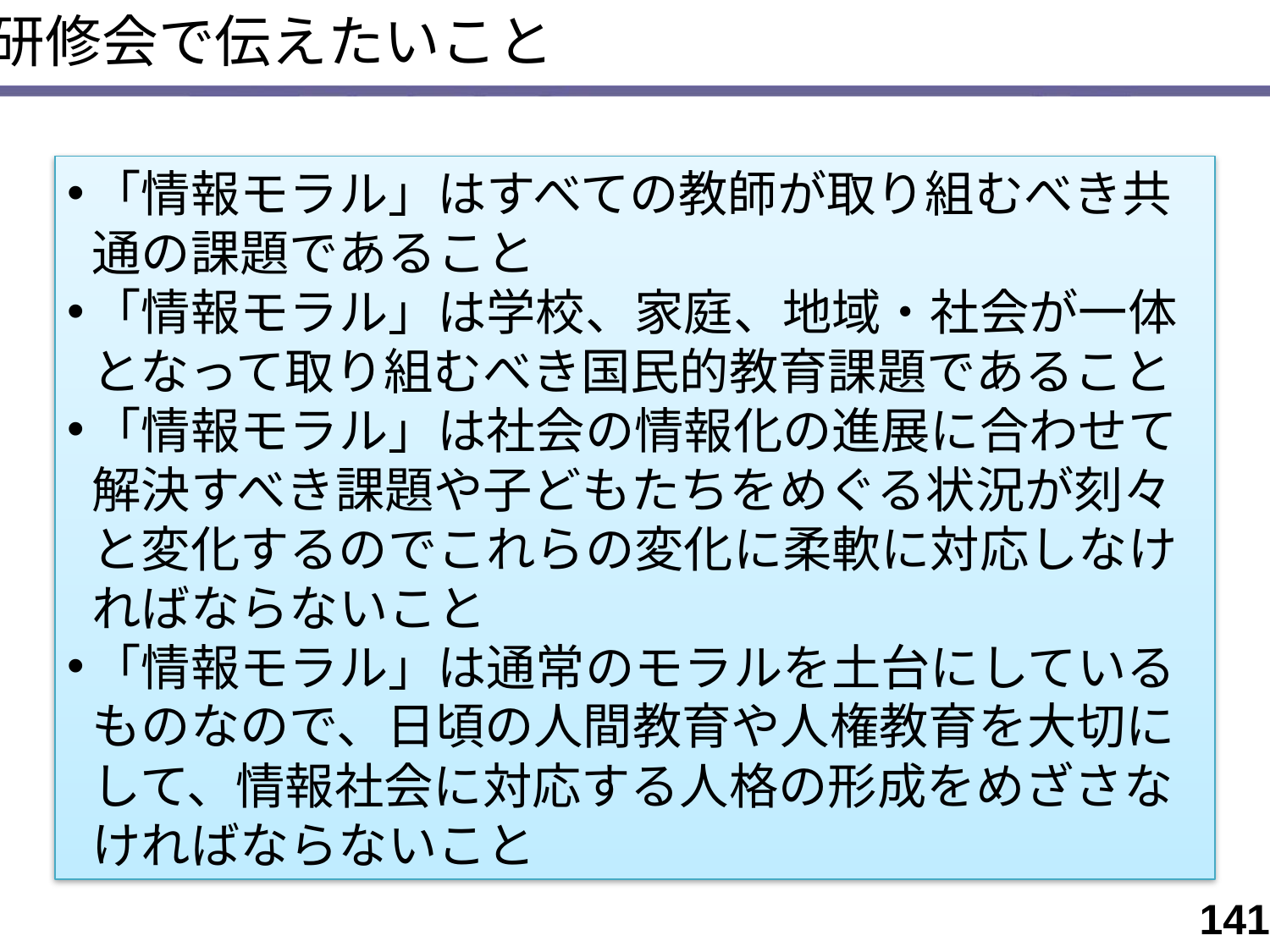

研修会で伝えたいこと
「情報モラル」はすべての教師が取り組むべき共通の課題であること
「情報モラル」は学校、家庭、地域・社会が一体となって取り組むべき国民的教育課題であること
「情報モラル」は社会の情報化の進展に合わせて解決すべき課題や子どもたちをめぐる状況が刻々と変化するのでこれらの変化に柔軟に対応しなければならないこと
「情報モラル」は通常のモラルを土台にしているものなので、日頃の人間教育や人権教育を大切にして、情報社会に対応する人格の形成をめざさなければならないこと
141